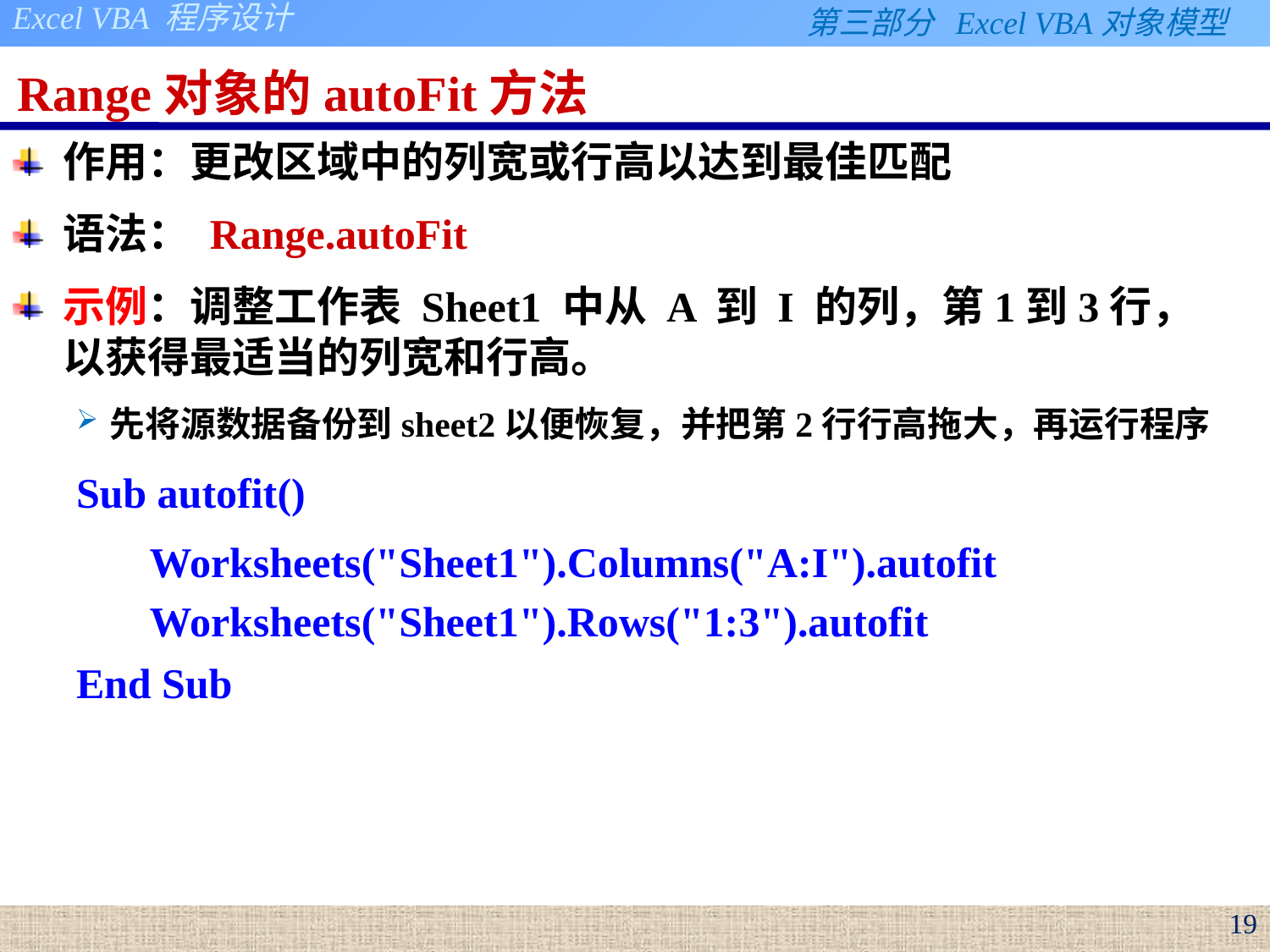

# Range对象的autoFit方法
作用：更改区域中的列宽或行高以达到最佳匹配
语法： Range.autoFit
示例：调整工作表 Sheet1 中从 A 到 I 的列，第1到3行，以获得最适当的列宽和行高。
先将源数据备份到sheet2以便恢复，并把第2行行高拖大，再运行程序
Sub autofit()
Worksheets("Sheet1").Columns("A:I").autofit
Worksheets("Sheet1").Rows("1:3").autofit
End Sub